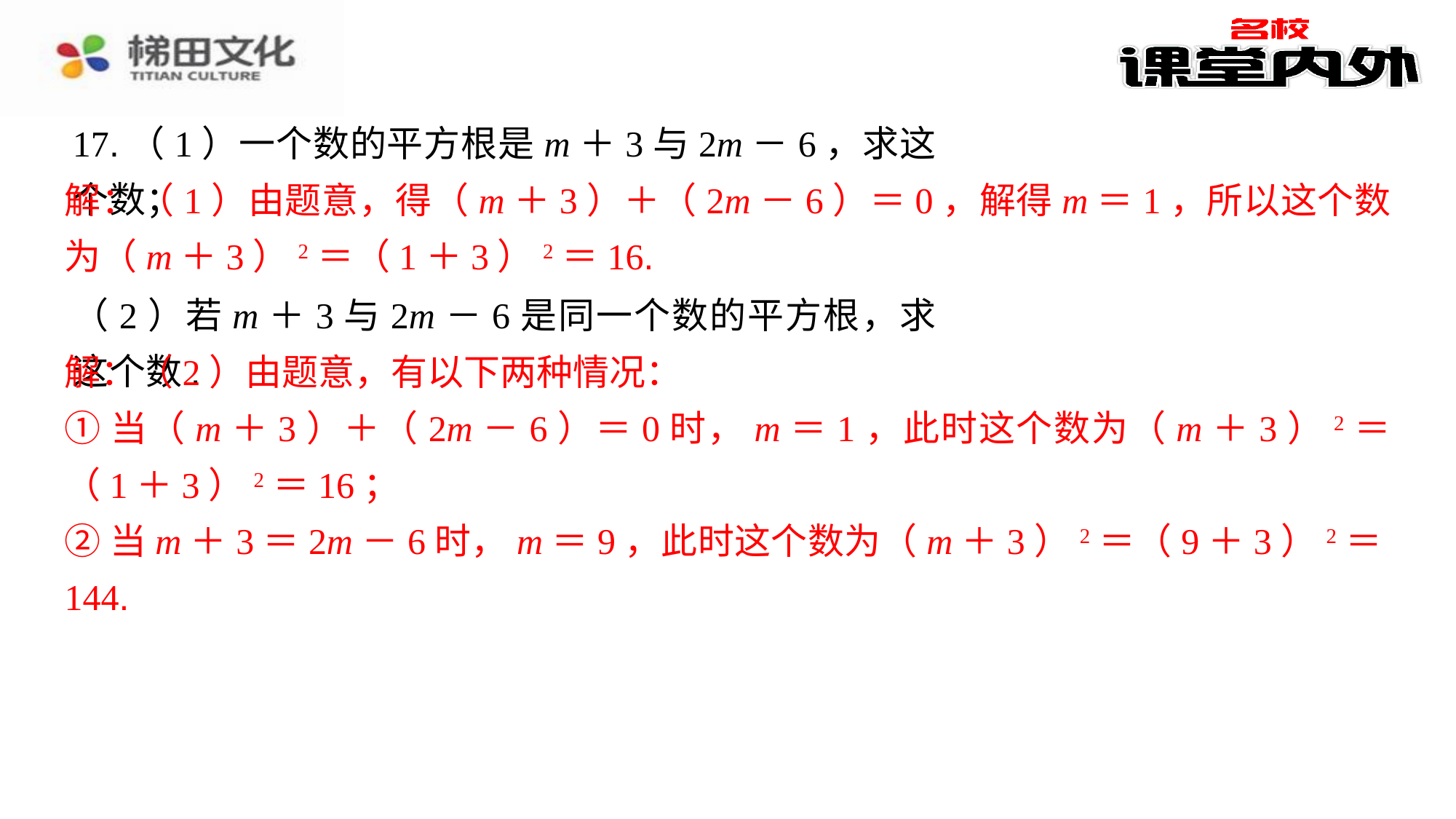

17.（1）一个数的平方根是m＋3与2m－6，求这个数；
解：（1）由题意，得（m＋3）＋（2m－6）＝0，解得m＝1，所以这个数为（m＋3）2＝（1＋3）2＝16.
（2）若m＋3与2m－6是同一个数的平方根，求这个数.
解：（2）由题意，有以下两种情况：
①当（m＋3）＋（2m－6）＝0时，m＝1，此时这个数为（m＋3）2＝（1＋3）2＝16；
②当m＋3＝2m－6时，m＝9，此时这个数为（m＋3）2＝（9＋3）2＝144.